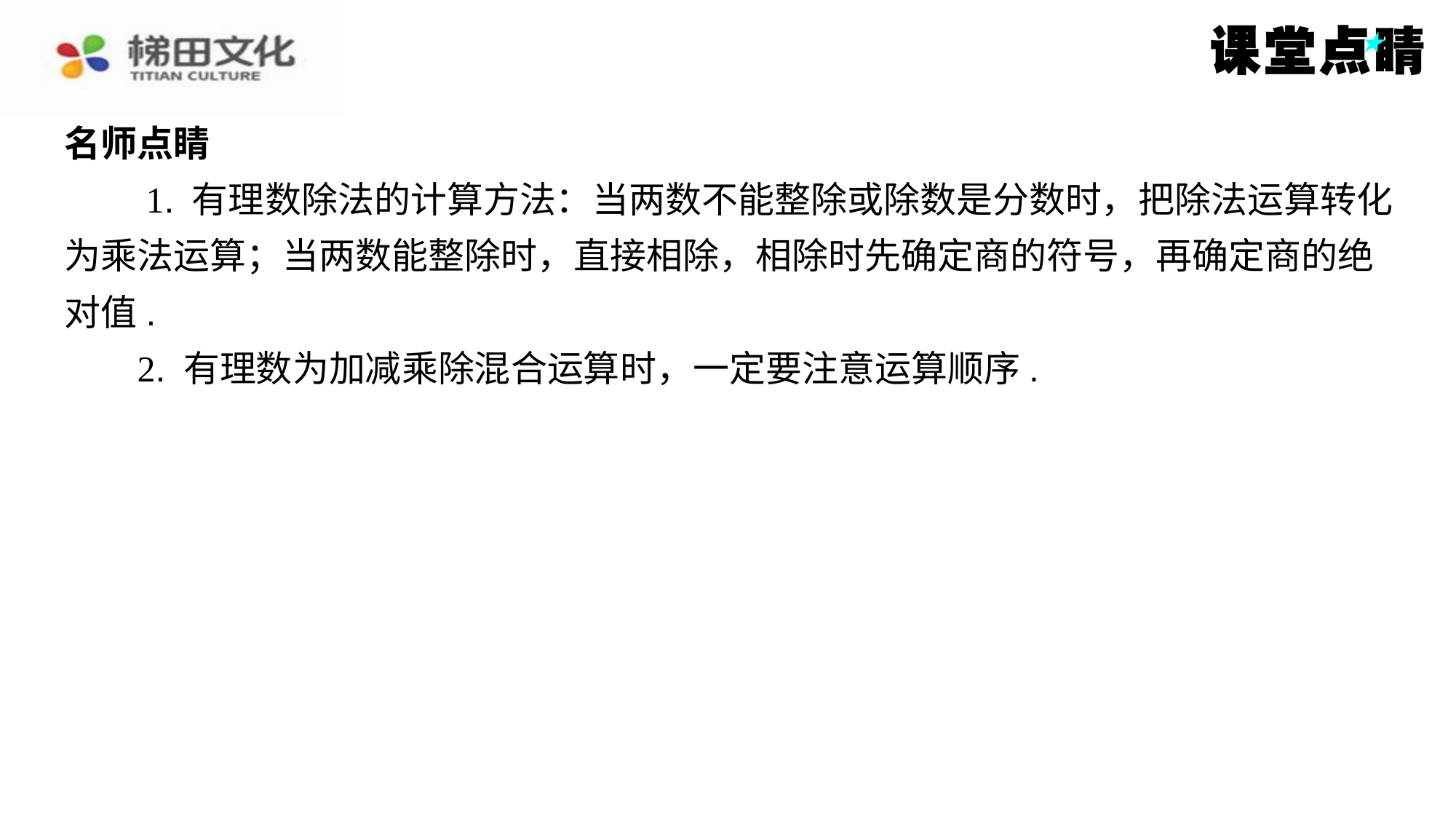

名师点睛
　　1. 有理数除法的计算方法：当两数不能整除或除数是分数时，把除法运算转化
为乘法运算；当两数能整除时，直接相除，相除时先确定商的符号，再确定商的绝
对值.
2. 有理数为加减乘除混合运算时，一定要注意运算顺序.